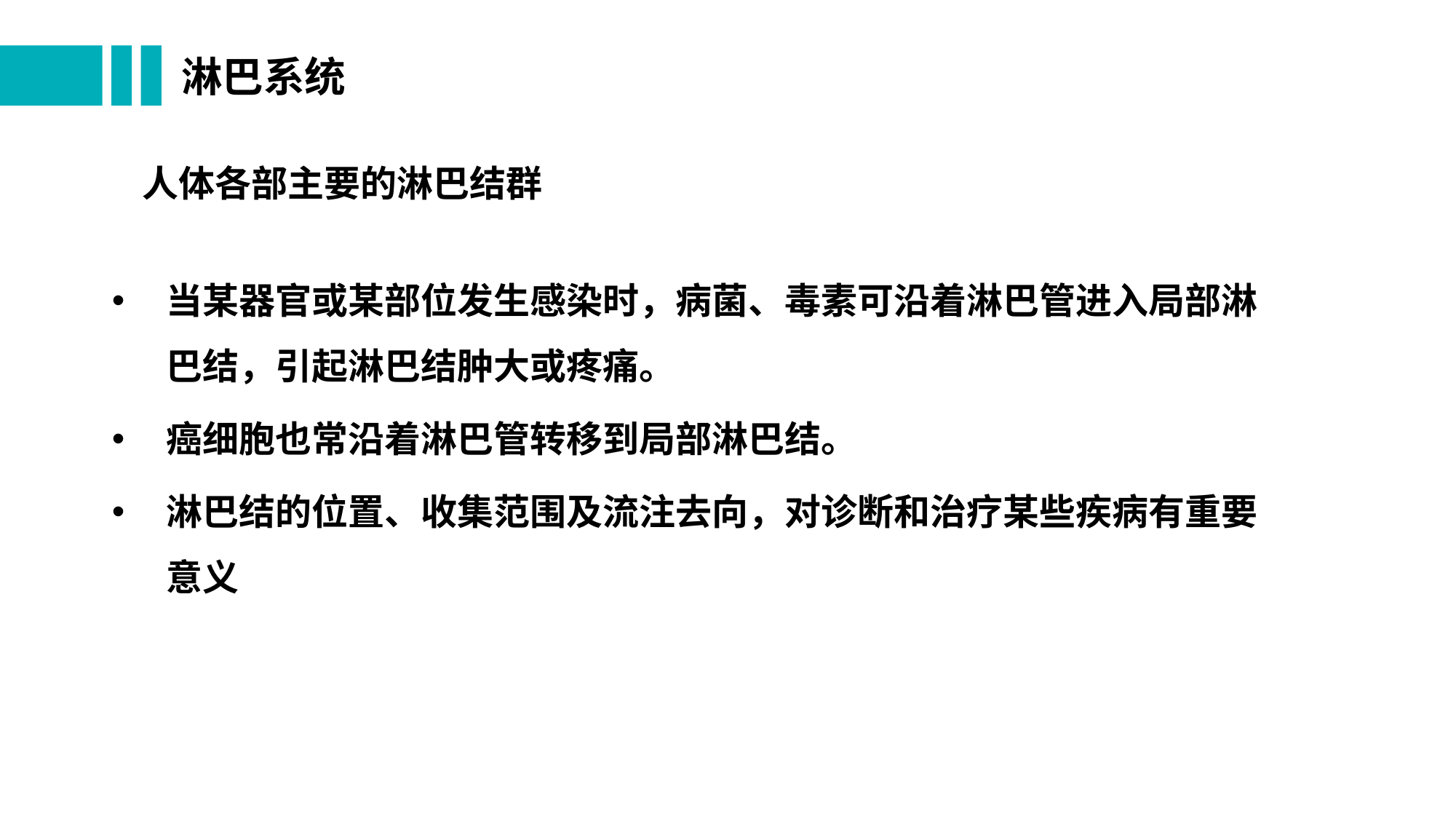

# 淋巴系统
人体各部主要的淋巴结群
当某器官或某部位发生感染时，病菌、毒素可沿着淋巴管进入局部淋巴结，引起淋巴结肿大或疼痛。
癌细胞也常沿着淋巴管转移到局部淋巴结。
淋巴结的位置、收集范围及流注去向，对诊断和治疗某些疾病有重要意义